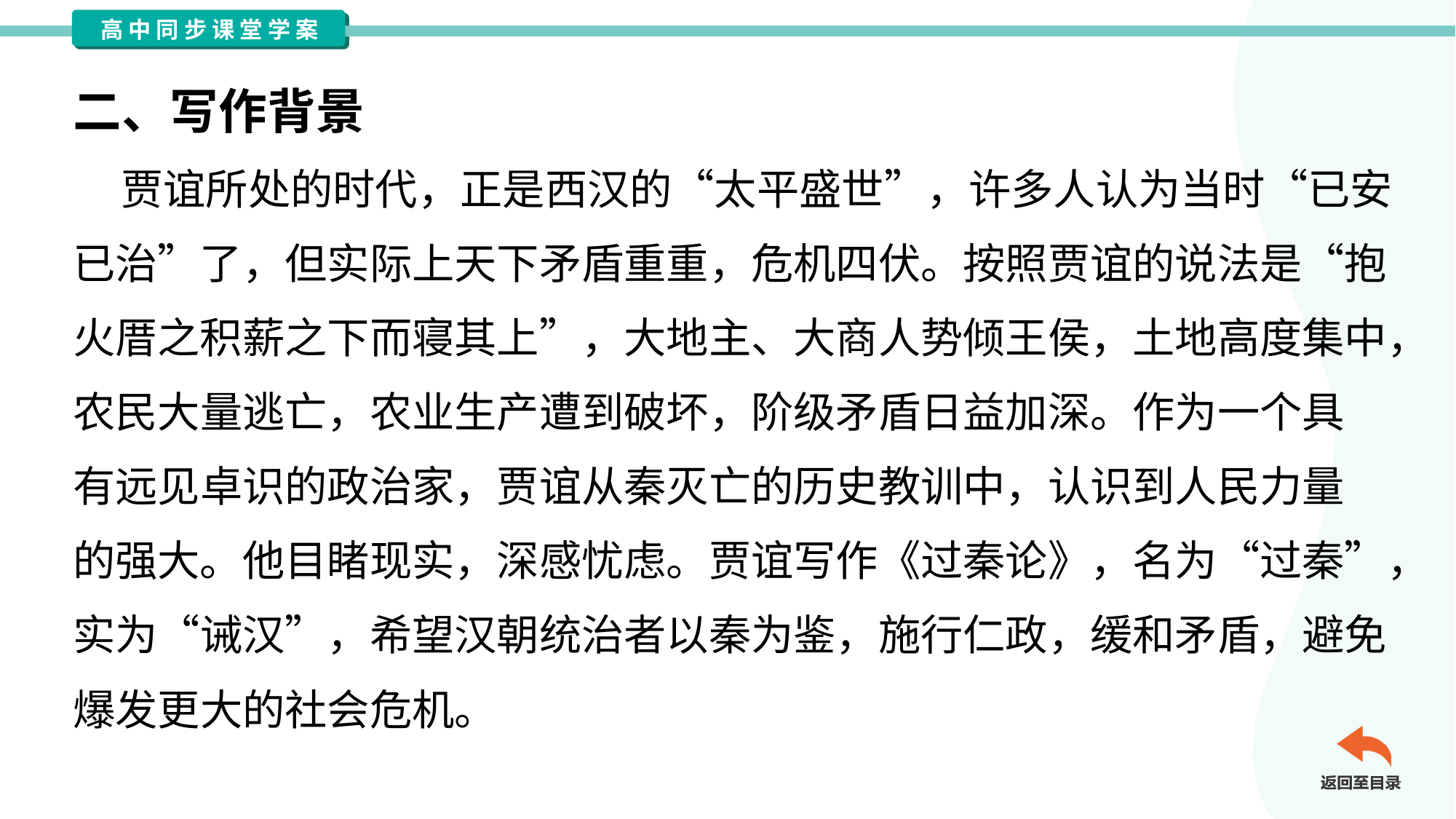

二、写作背景
    贾谊所处的时代，正是西汉的“太平盛世”，许多人认为当时“已安
已治”了，但实际上天下矛盾重重，危机四伏。按照贾谊的说法是“抱
火厝之积薪之下而寝其上”，大地主、大商人势倾王侯，土地高度集中，
农民大量逃亡，农业生产遭到破坏，阶级矛盾日益加深。作为一个具
有远见卓识的政治家，贾谊从秦灭亡的历史教训中，认识到人民力量
的强大。他目睹现实，深感忧虑。贾谊写作《过秦论》，名为“过秦”，
实为“诫汉”，希望汉朝统治者以秦为鉴，施行仁政，缓和矛盾，避免
爆发更大的社会危机。